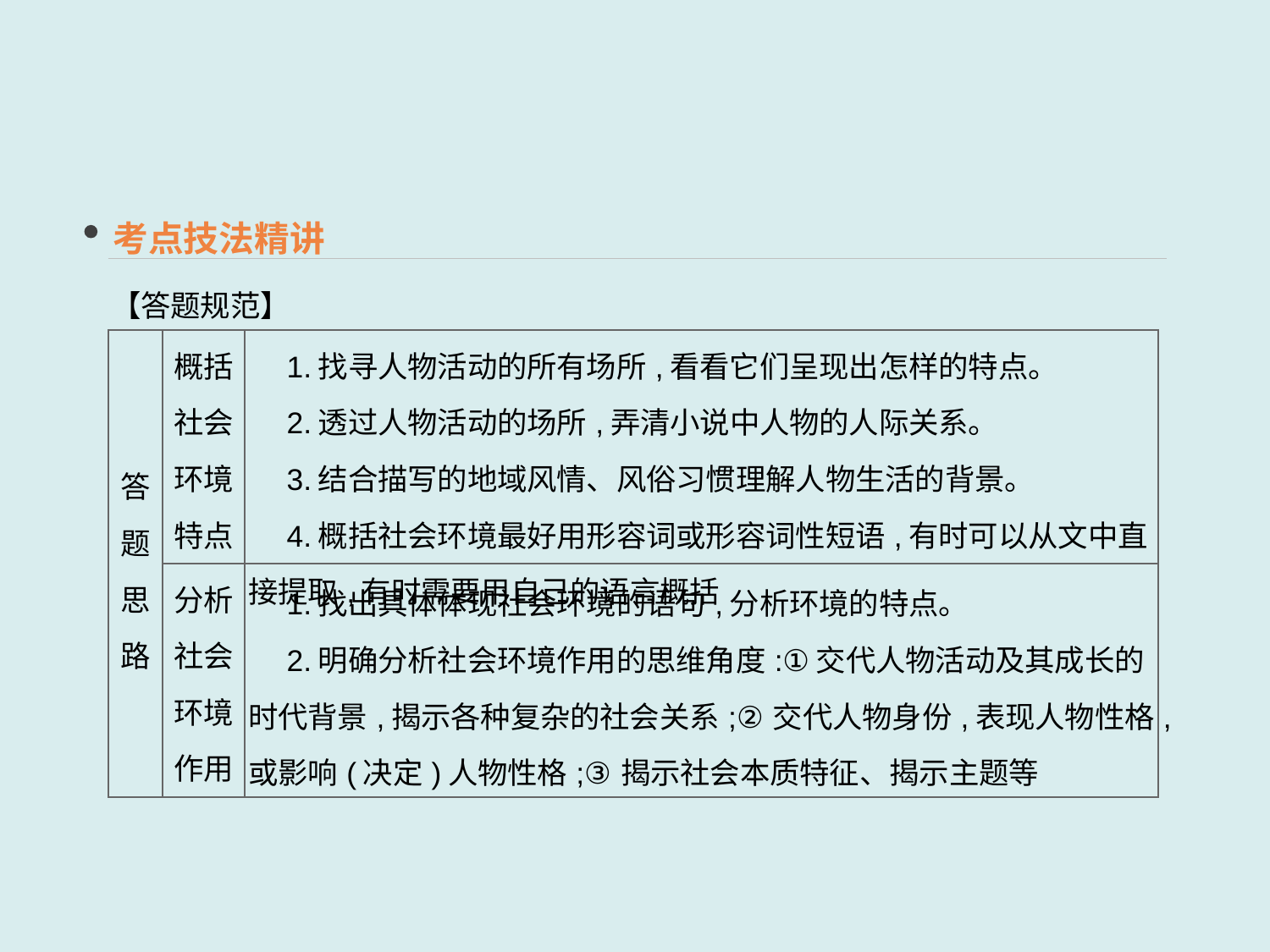

考点技法精讲

【答题规范】
| 答题 思路 | 概括 社会 环境 特点 | 1.找寻人物活动的所有场所,看看它们呈现出怎样的特点。 　2.透过人物活动的场所,弄清小说中人物的人际关系。 　3.结合描写的地域风情、风俗习惯理解人物生活的背景。 　4.概括社会环境最好用形容词或形容词性短语,有时可以从文中直接提取,有时需要用自己的语言概括 |
| --- | --- | --- |
|  | 分析 社会 环境 作用 | 1.找出具体体现社会环境的语句,分析环境的特点。 　2.明确分析社会环境作用的思维角度:①交代人物活动及其成长的时代背景,揭示各种复杂的社会关系;②交代人物身份,表现人物性格,或影响(决定)人物性格;③揭示社会本质特征、揭示主题等 |